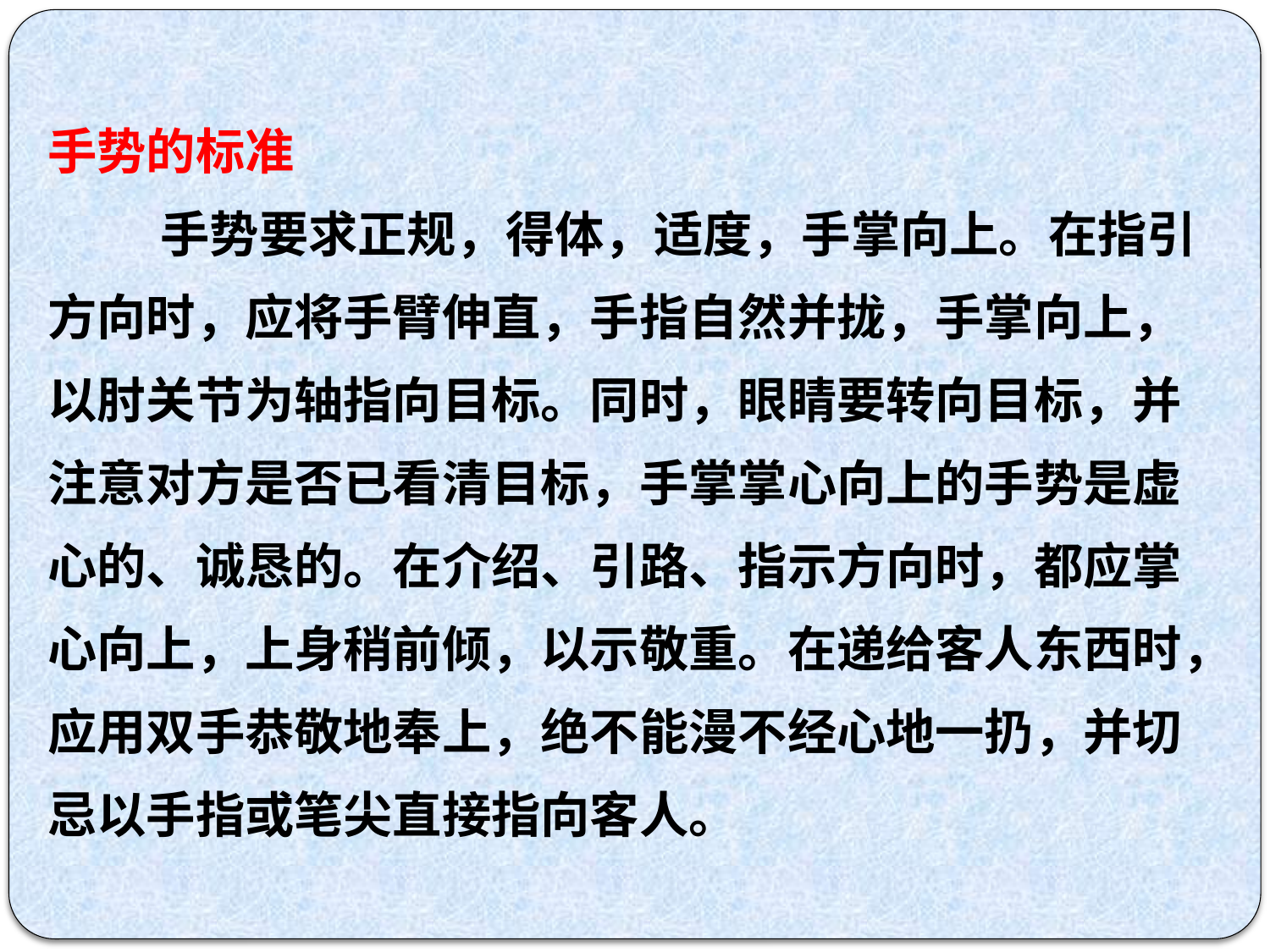

手势的标准
         手势要求正规，得体，适度，手掌向上。在指引方向时，应将手臂伸直，手指自然并拢，手掌向上，以肘关节为轴指向目标。同时，眼睛要转向目标，并注意对方是否已看清目标，手掌掌心向上的手势是虚心的、诚恳的。在介绍、引路、指示方向时，都应掌心向上，上身稍前倾，以示敬重。在递给客人东西时，应用双手恭敬地奉上，绝不能漫不经心地一扔，并切忌以手指或笔尖直接指向客人。